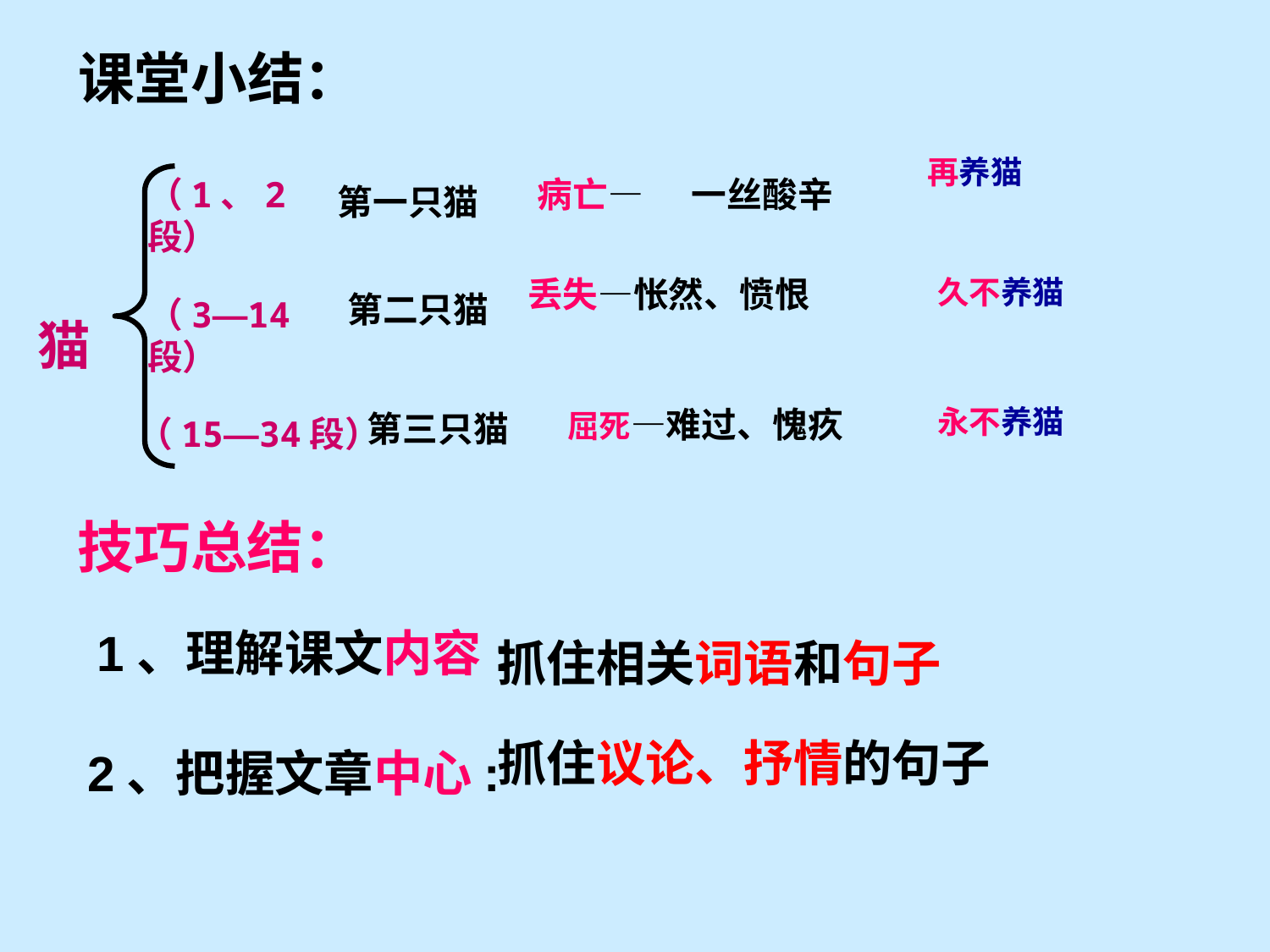

课堂小结：
再养猫
第一只猫

（1、2段）
病亡—      一丝酸辛
丢失—怅然、愤恨
久不养猫

（3—14段）
第二只猫
猫
屈死—难过、愧疚
永不养猫
（15—34段）
第三只猫
技巧总结：
1、理解课文内容:
抓住相关词语和句子
抓住议论、抒情的句子
2、把握文章中心: